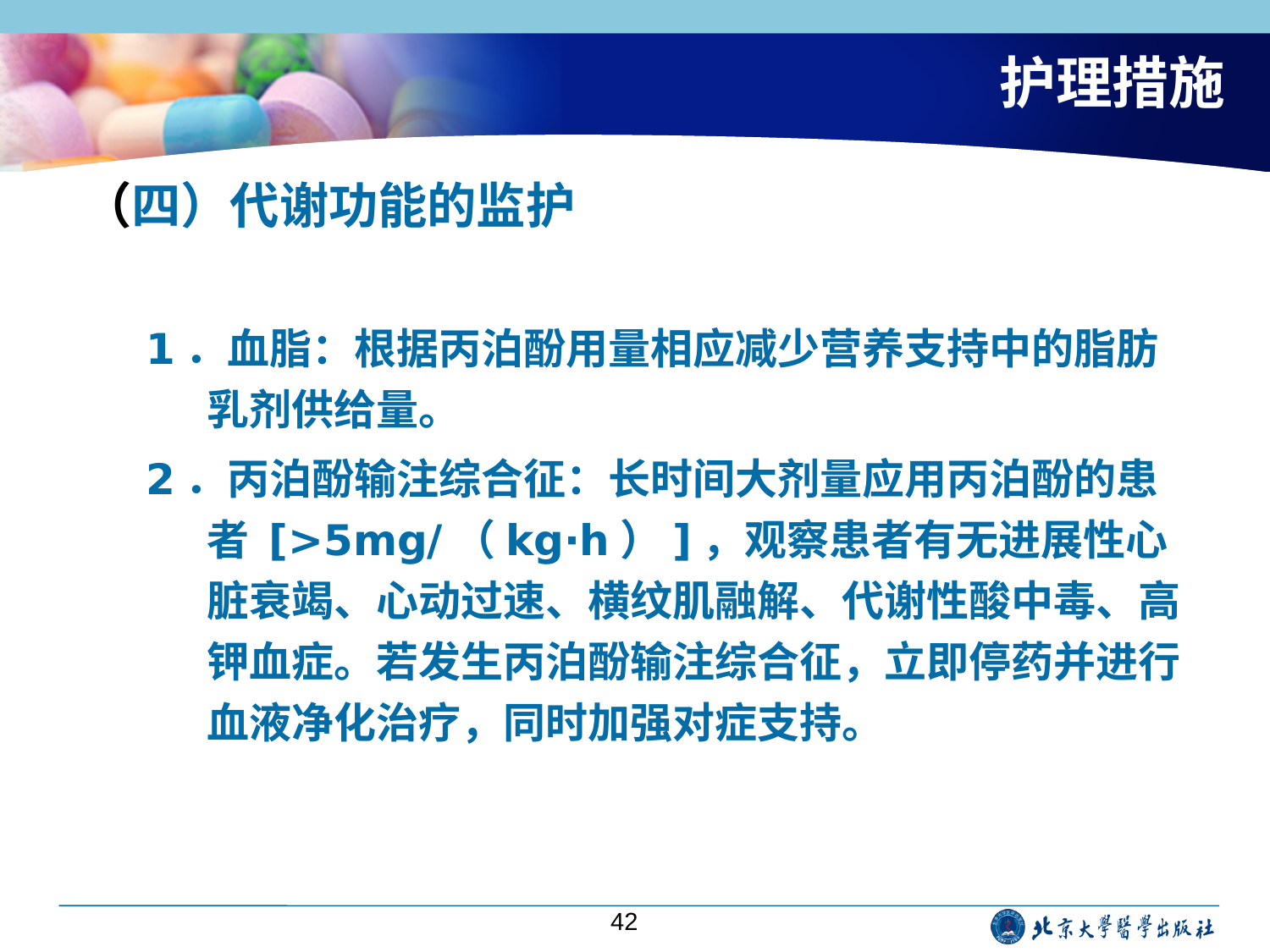

# 护理措施
（四）代谢功能的监护

1．血脂：根据丙泊酚用量相应减少营养支持中的脂肪乳剂供给量。
2．丙泊酚输注综合征：长时间大剂量应用丙泊酚的患者 [>5mg/（kg·h）]，观察患者有无进展性心脏衰竭、心动过速、横纹肌融解、代谢性酸中毒、高钾血症。若发生丙泊酚输注综合征，立即停药并进行血液净化治疗，同时加强对症支持。

42